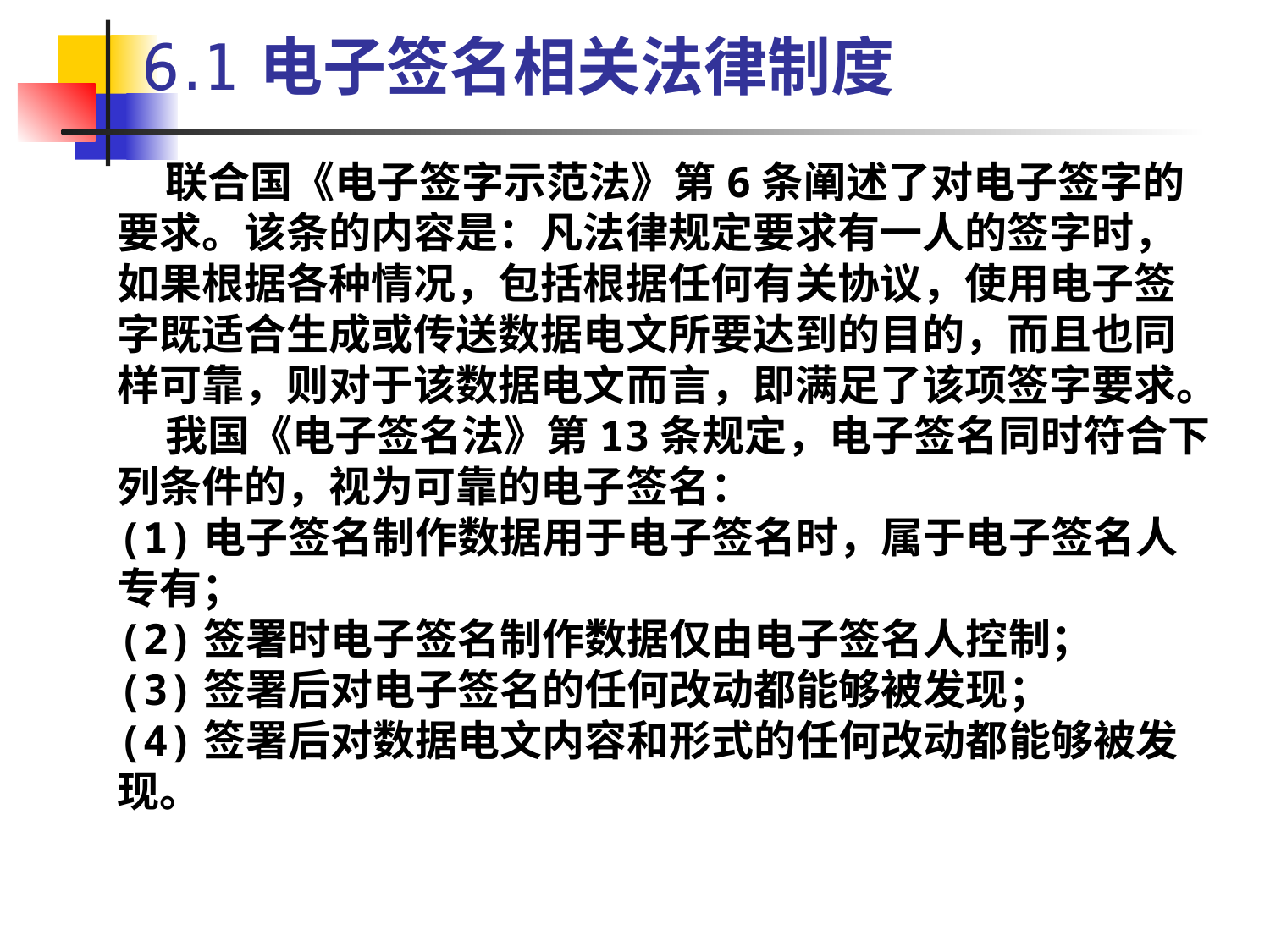

6.1电子签名相关法律制度
    联合国《电子签字示范法》第6条阐述了对电子签字的要求。该条的内容是：凡法律规定要求有一人的签字时，如果根据各种情况，包括根据任何有关协议，使用电子签字既适合生成或传送数据电文所要达到的目的，而且也同样可靠，则对于该数据电文而言，即满足了该项签字要求。
    我国《电子签名法》第13条规定，电子签名同时符合下列条件的，视为可靠的电子签名：
(1)电子签名制作数据用于电子签名时，属于电子签名人专有；
(2)签署时电子签名制作数据仅由电子签名人控制；
(3)签署后对电子签名的任何改动都能够被发现；
(4)签署后对数据电文内容和形式的任何改动都能够被发现。